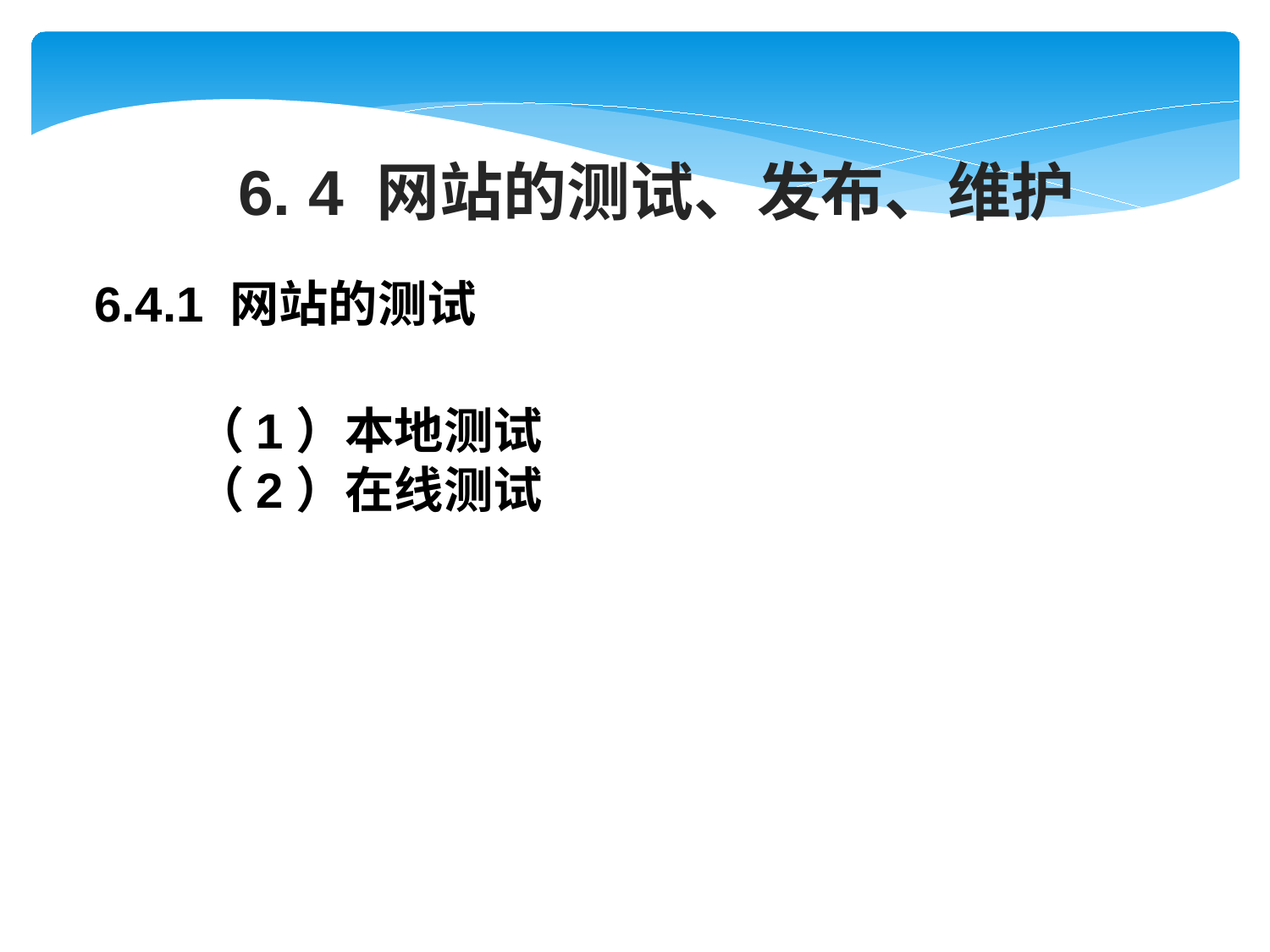

6. 4 网站的测试、发布、维护
6.4.1 网站的测试
（1）本地测试
（2）在线测试